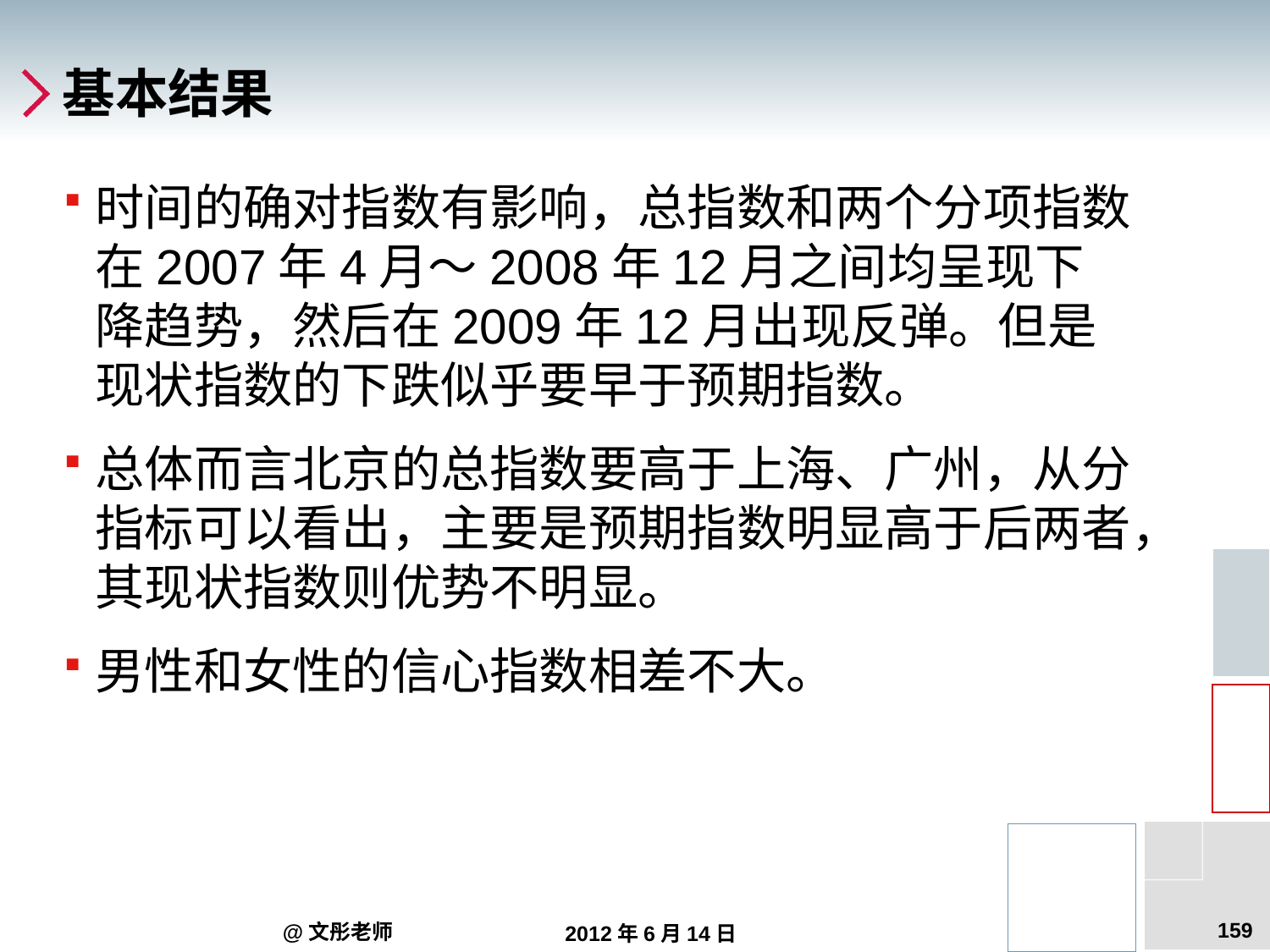

# 基本结果
时间的确对指数有影响，总指数和两个分项指数在2007年4月～2008年12月之间均呈现下降趋势，然后在2009年12月出现反弹。但是现状指数的下跌似乎要早于预期指数。
总体而言北京的总指数要高于上海、广州，从分指标可以看出，主要是预期指数明显高于后两者，其现状指数则优势不明显。
男性和女性的信心指数相差不大。
159
@文彤老师

2012年6月14日